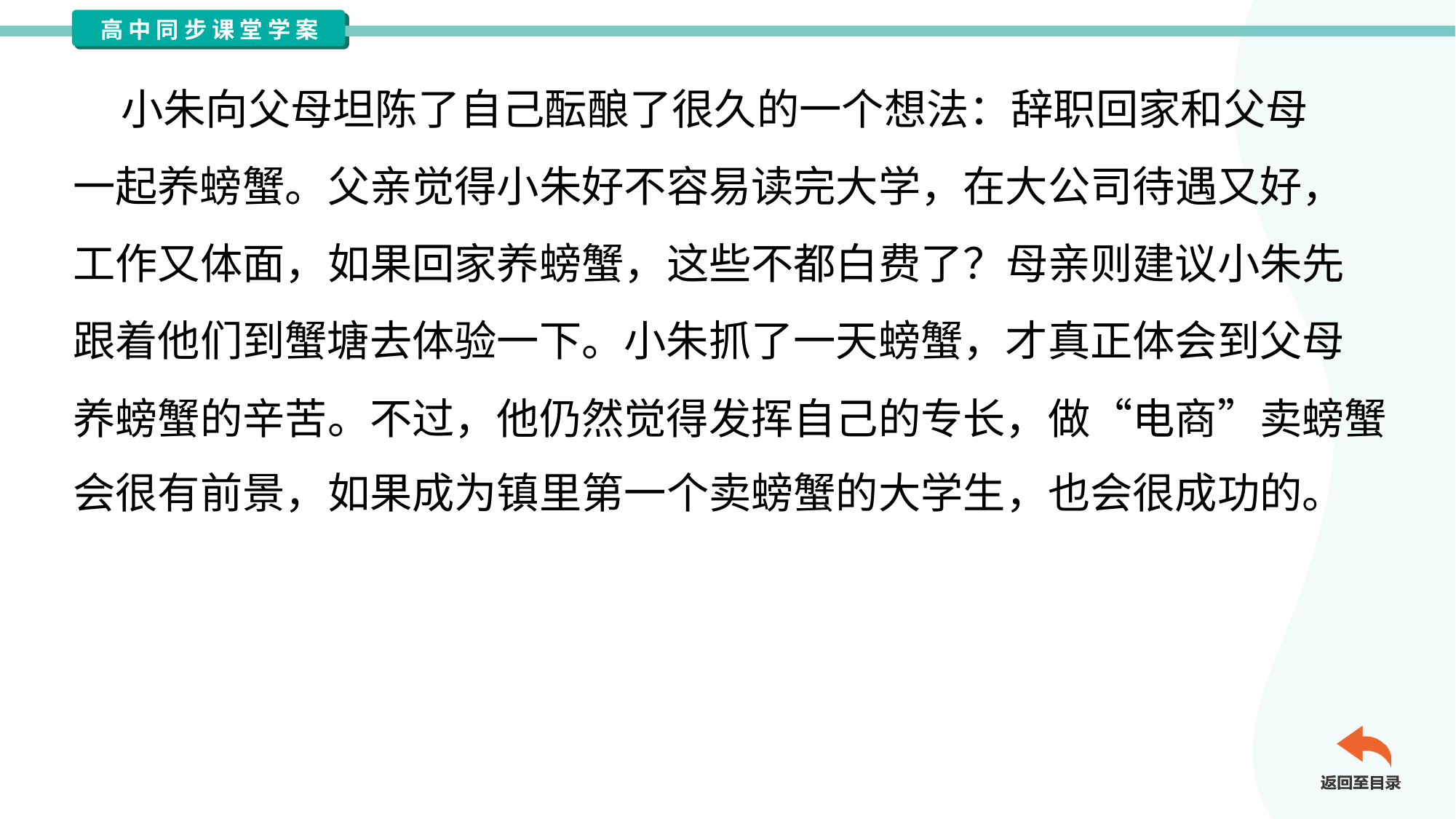

小朱向父母坦陈了自己酝酿了很久的一个想法：辞职回家和父母
一起养螃蟹。父亲觉得小朱好不容易读完大学，在大公司待遇又好，
工作又体面，如果回家养螃蟹，这些不都白费了？母亲则建议小朱先
跟着他们到蟹塘去体验一下。小朱抓了一天螃蟹，才真正体会到父母
养螃蟹的辛苦。不过，他仍然觉得发挥自己的专长，做“电商”卖螃蟹
会很有前景，如果成为镇里第一个卖螃蟹的大学生，也会很成功的。